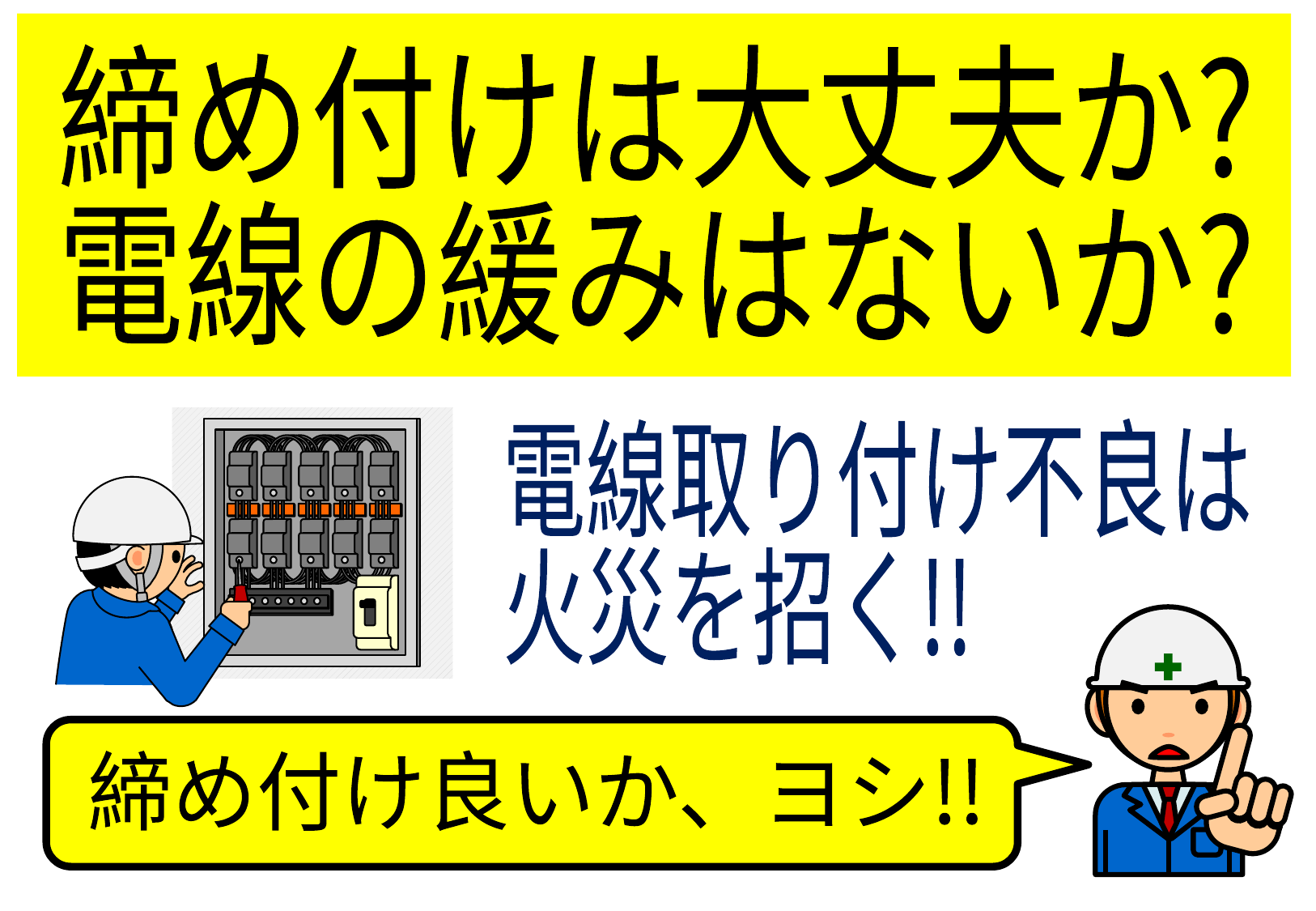

締め付けは大丈夫か?
電線の緩みはないか?

電線取り付け不良は
火災を招く!!

締め付け良いか、ヨシ!!